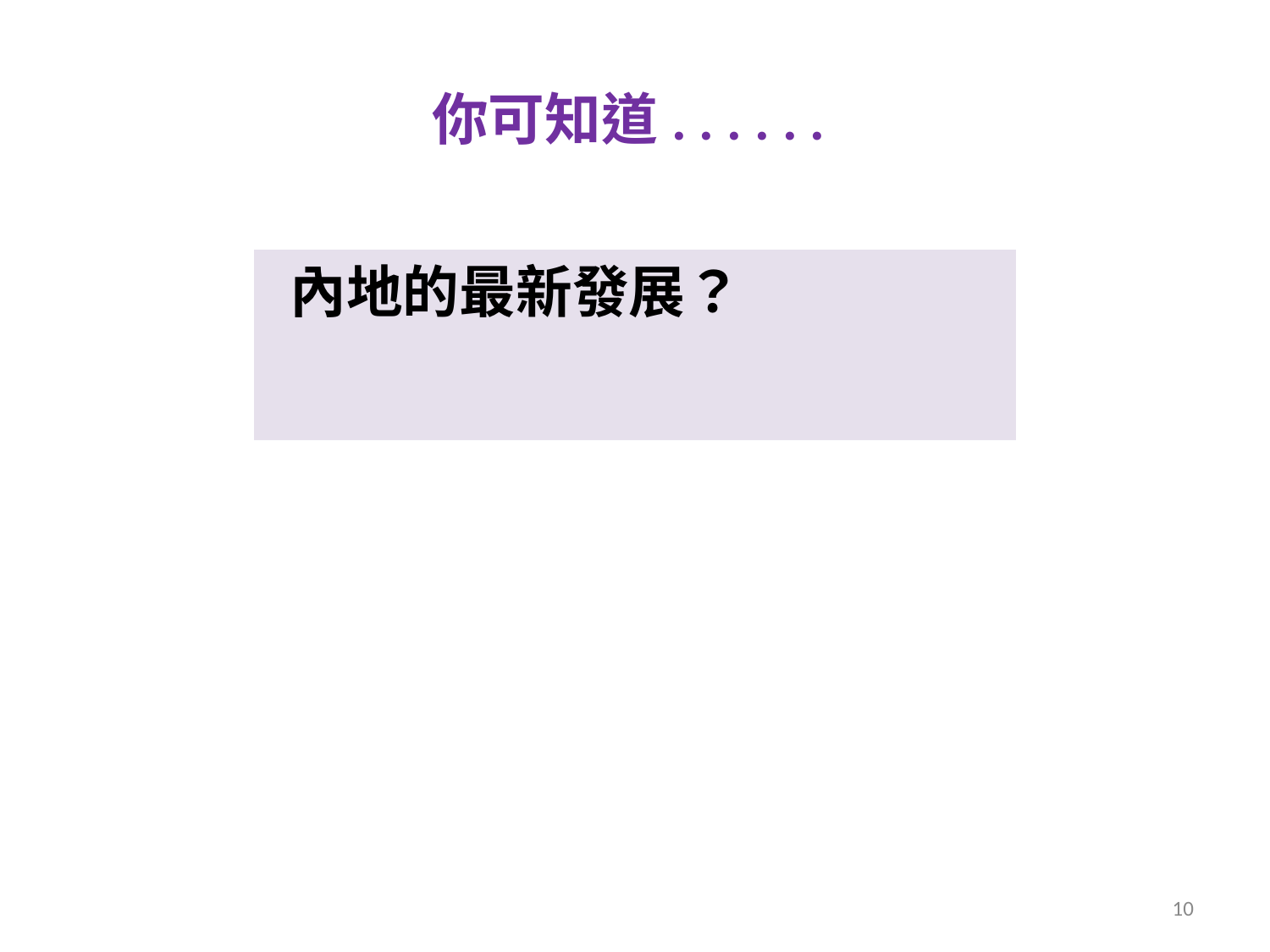

# 你可知道. . . . . .
內地的最新發展？
10